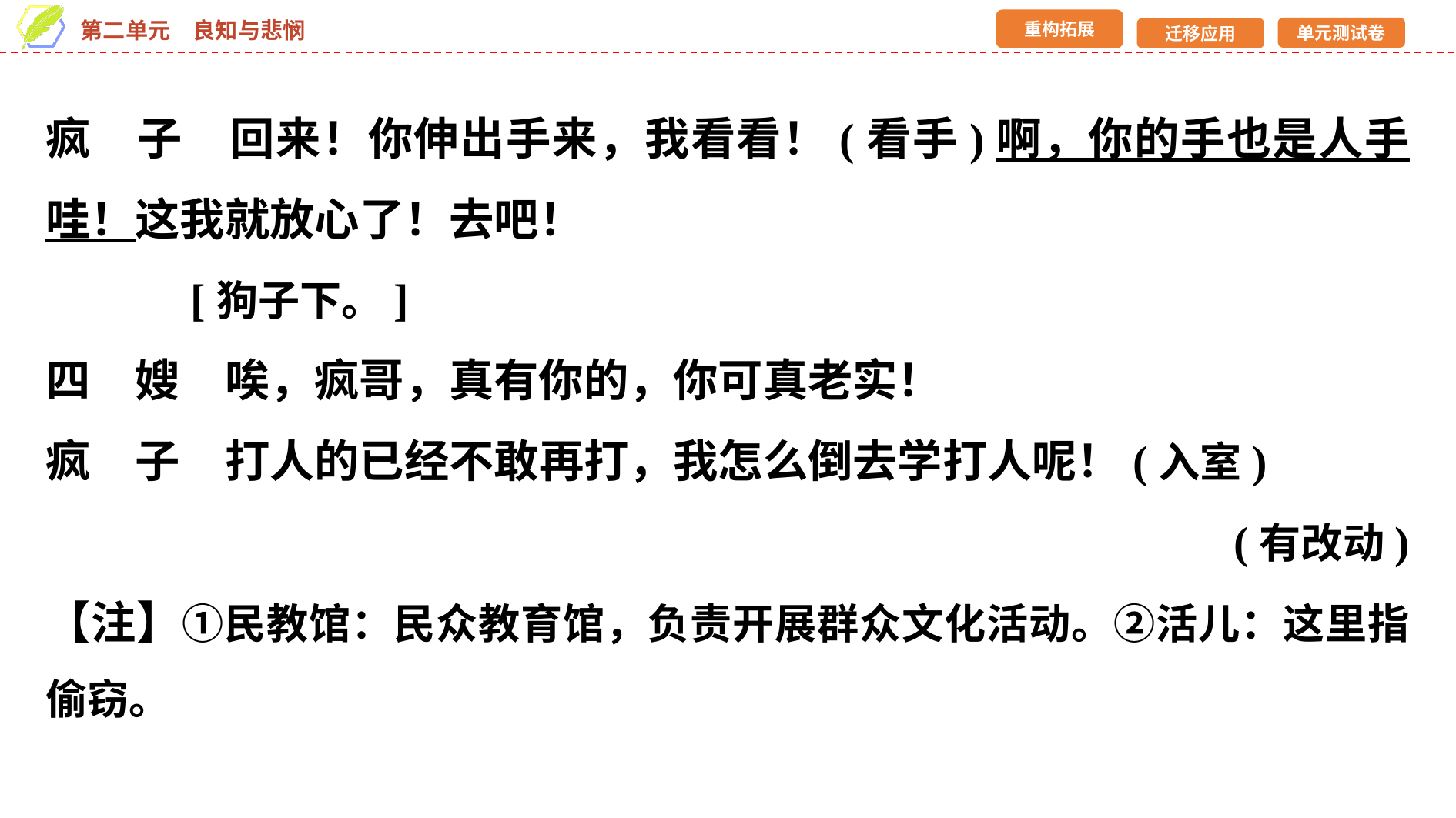

疯　子　回来！你伸出手来，我看看！(看手)啊，你的手也是人手哇！这我就放心了！去吧！
             [狗子下。]
四　嫂　唉，疯哥，真有你的，你可真老实！
疯　子　打人的已经不敢再打，我怎么倒去学打人呢！(入室)
(有改动)
【注】①民教馆：民众教育馆，负责开展群众文化活动。②活儿：这里指偷窃。